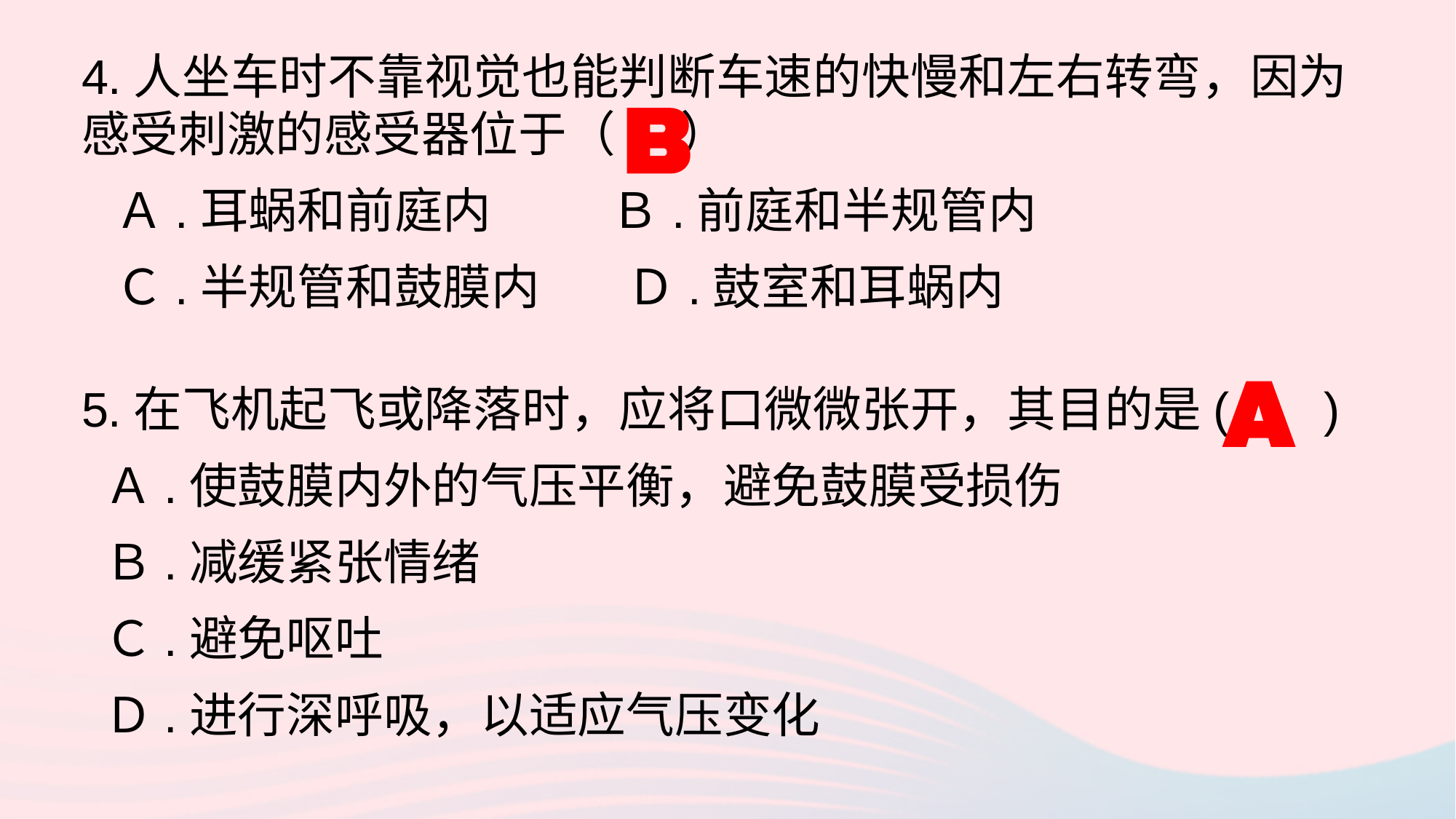

4.人坐车时不靠视觉也能判断车速的快慢和左右转弯，因为感受刺激的感受器位于（      ）
  Ａ.耳蜗和前庭内           Ｂ.前庭和半规管内
  Ｃ.半规管和鼓膜内        Ｄ.鼓室和耳蜗内
5.在飞机起飞或降落时，应将口微微张开，其目的是(       )
 Ａ.使鼓膜内外的气压平衡，避免鼓膜受损伤
 Ｂ.减缓紧张情绪
 Ｃ.避免呕吐
 Ｄ.进行深呼吸，以适应气压变化

B
A